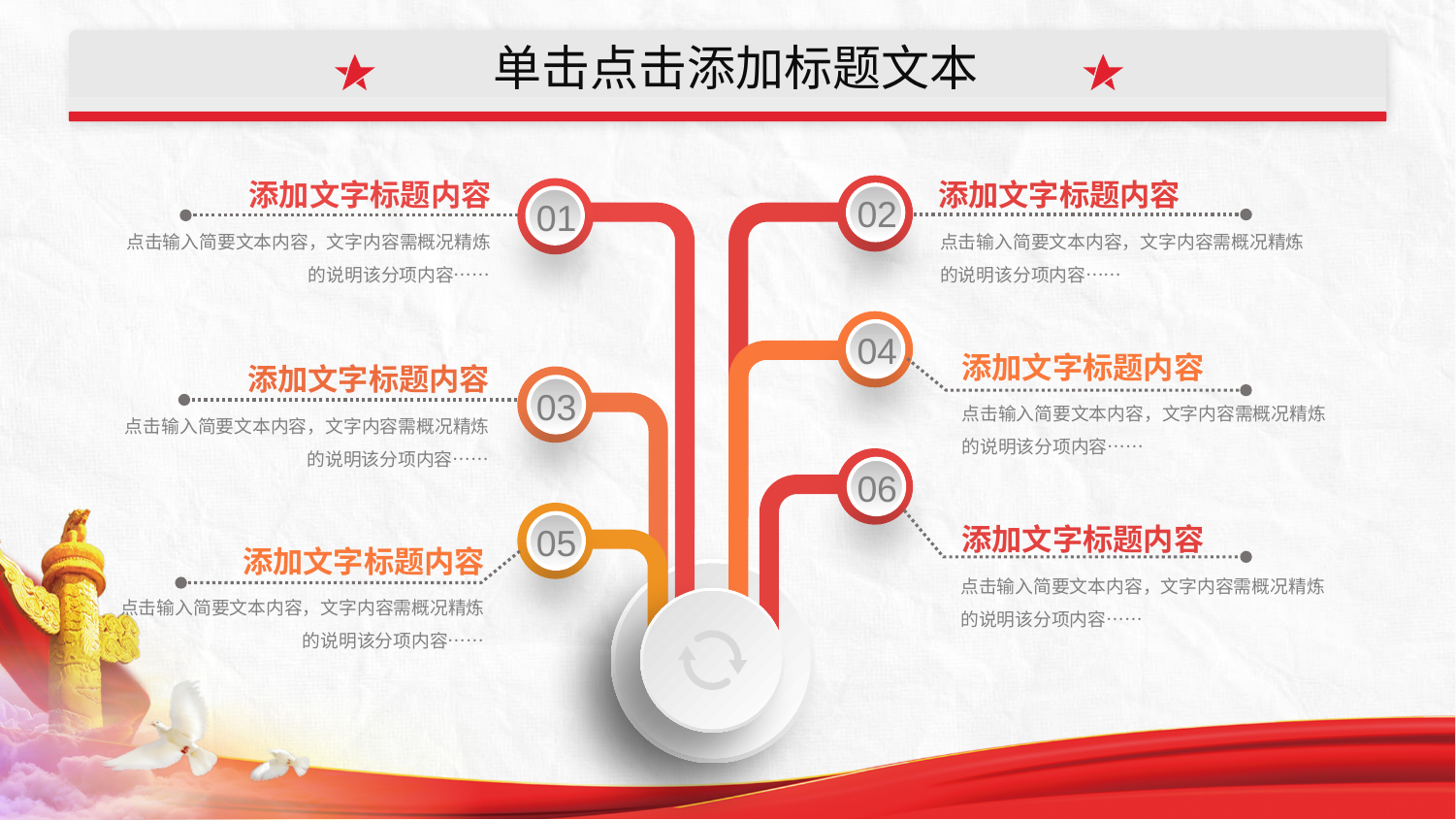

单击点击添加标题文本
添加文字标题内容
点击输入简要文本内容，文字内容需概况精炼的说明该分项内容……
添加文字标题内容
点击输入简要文本内容，文字内容需概况精炼的说明该分项内容……

02

01

04

添加文字标题内容
点击输入简要文本内容，文字内容需概况精炼的说明该分项内容……

添加文字标题内容
点击输入简要文本内容，文字内容需概况精炼的说明该分项内容……

03

06

05

添加文字标题内容
点击输入简要文本内容，文字内容需概况精炼的说明该分项内容……
添加文字标题内容
点击输入简要文本内容，文字内容需概况精炼的说明该分项内容……